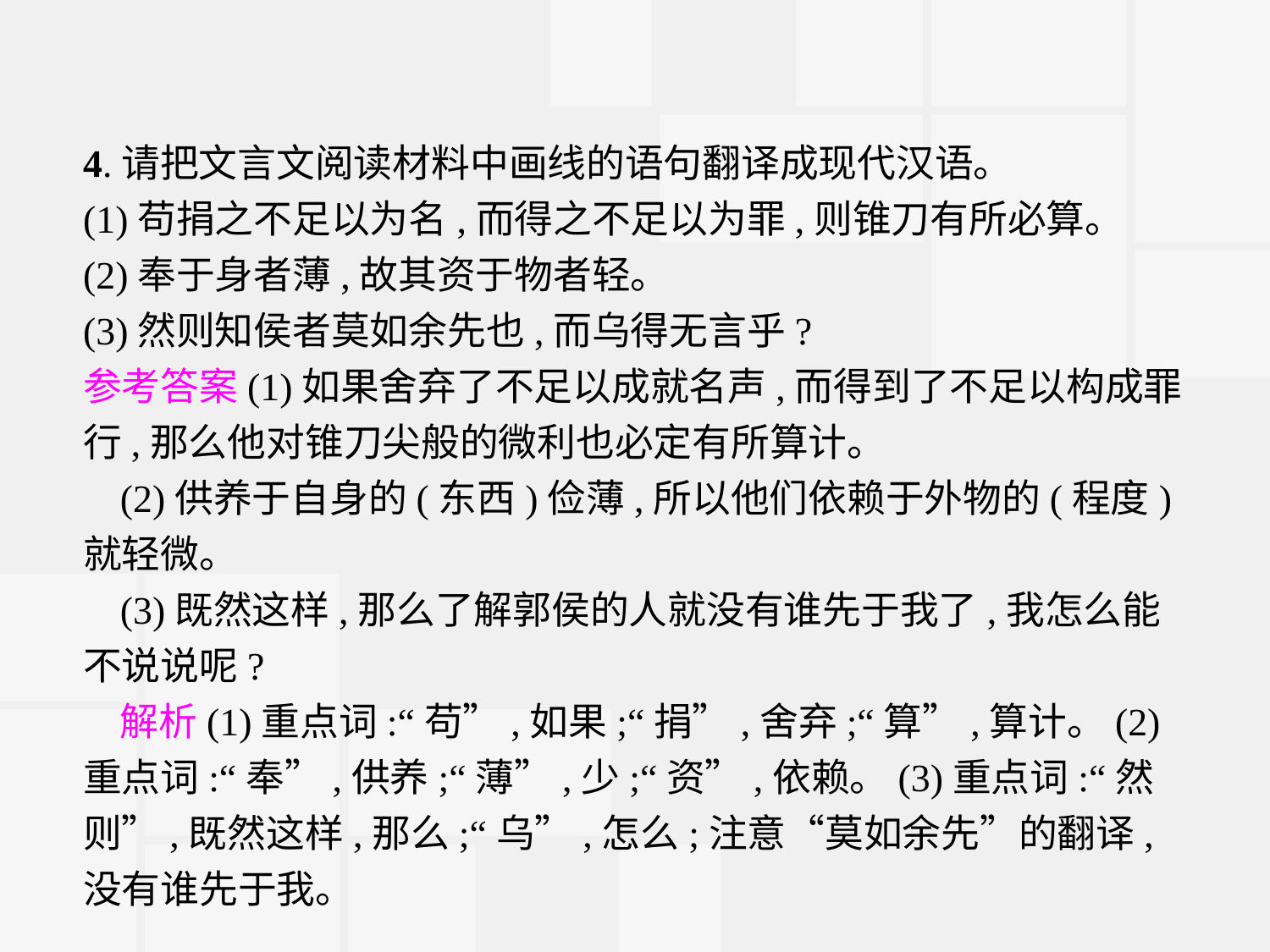

4.请把文言文阅读材料中画线的语句翻译成现代汉语。
(1)苟捐之不足以为名,而得之不足以为罪,则锥刀有所必算。
(2)奉于身者薄,故其资于物者轻。
(3)然则知侯者莫如余先也,而乌得无言乎?
参考答案(1)如果舍弃了不足以成就名声,而得到了不足以构成罪行,那么他对锥刀尖般的微利也必定有所算计。
(2)供养于自身的(东西)俭薄,所以他们依赖于外物的(程度)就轻微。
(3)既然这样,那么了解郭侯的人就没有谁先于我了,我怎么能不说说呢?
解析(1)重点词:“苟”,如果;“捐”,舍弃;“算”,算计。(2)重点词:“奉”,供养;“薄”,少;“资”,依赖。(3)重点词:“然则”,既然这样,那么;“乌”,怎么;注意“莫如余先”的翻译,没有谁先于我。